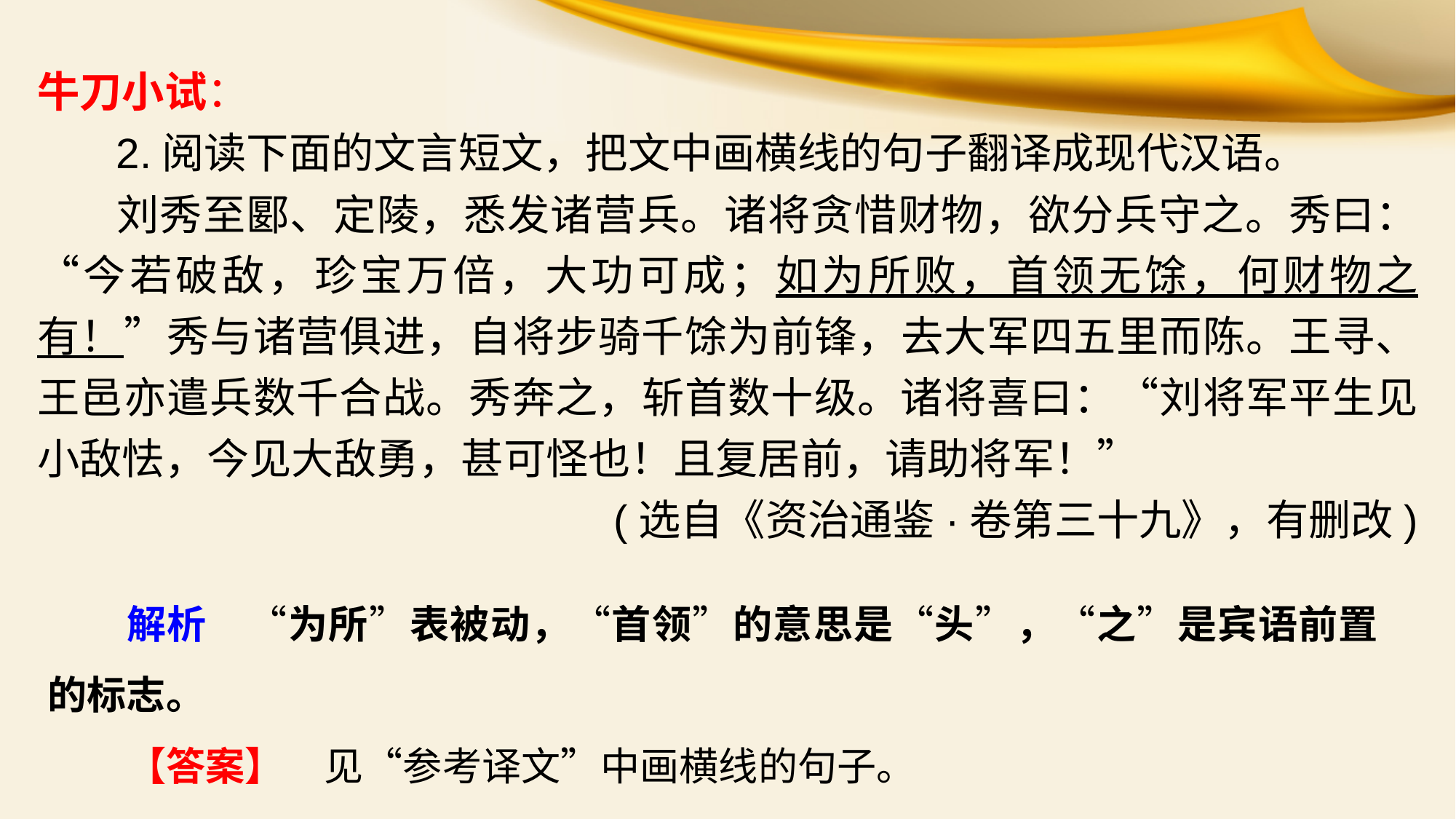

牛刀小试：
2.阅读下面的文言短文，把文中画横线的句子翻译成现代汉语。
刘秀至郾、定陵，悉发诸营兵。诸将贪惜财物，欲分兵守之。秀曰：“今若破敌，珍宝万倍，大功可成；如为所败，首领无馀，何财物之有！”秀与诸营俱进，自将步骑千馀为前锋，去大军四五里而陈。王寻、王邑亦遣兵数千合战。秀奔之，斩首数十级。诸将喜曰：“刘将军平生见小敌怯，今见大敌勇，甚可怪也！且复居前，请助将军！”
(选自《资治通鉴·卷第三十九》，有删改)
解析　“为所”表被动，“首领”的意思是“头”，“之”是宾语前置的标志。
【答案】　见“参考译文”中画横线的句子。